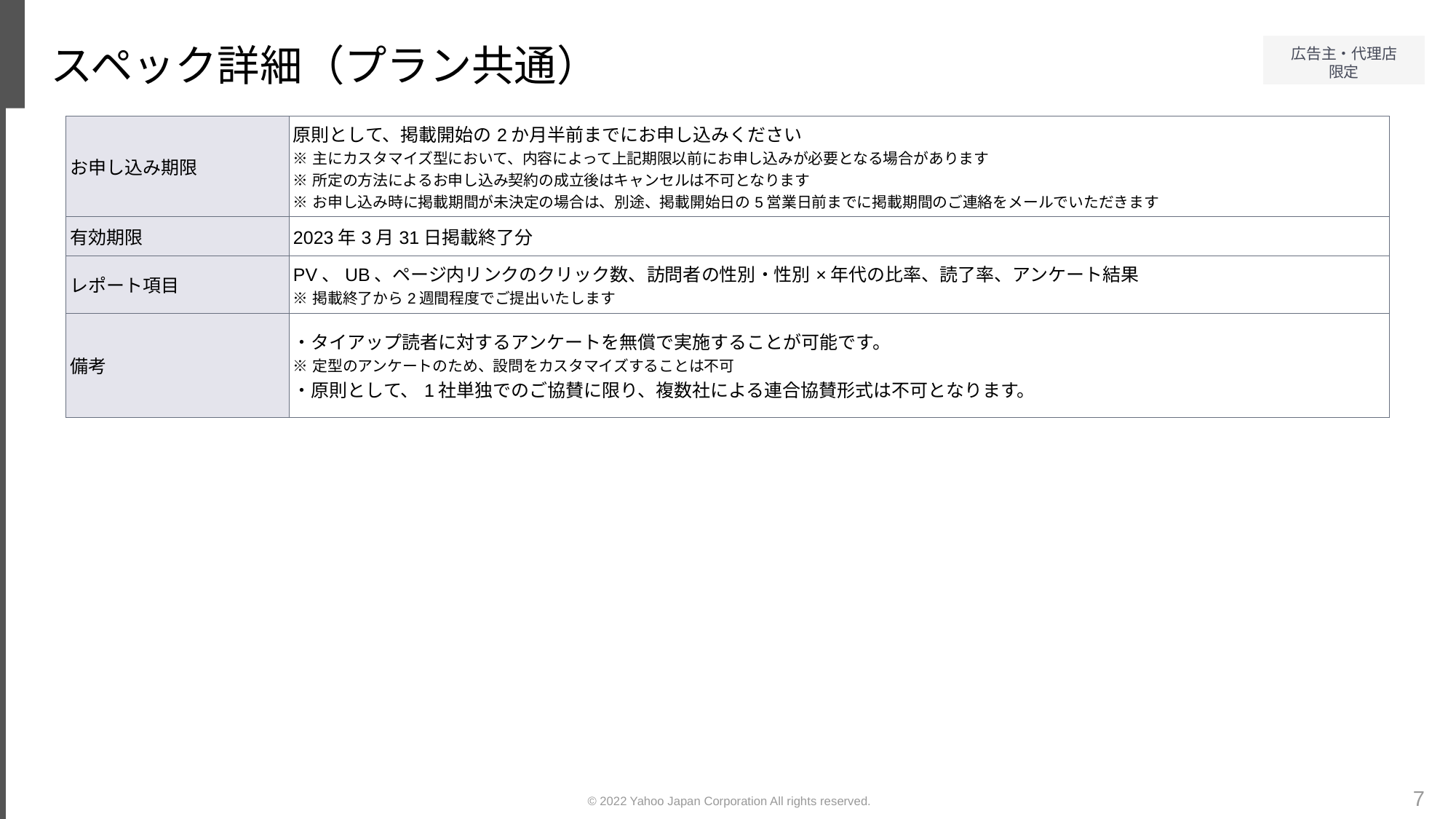

スペック詳細（プラン共通）
| お申し込み期限 | 原則として、掲載開始の2か月半前までにお申し込みください ※主にカスタマイズ型において、内容によって上記期限以前にお申し込みが必要となる場合があります ※所定の方法によるお申し込み契約の成立後はキャンセルは不可となります ※お申し込み時に掲載期間が未決定の場合は、別途、掲載開始日の5営業日前までに掲載期間のご連絡をメールでいただきます |
| --- | --- |
| 有効期限 | 2023年3月31日掲載終了分 |
| レポート項目 | PV、UB、ページ内リンクのクリック数、訪問者の性別・性別×年代の比率、読了率、アンケート結果 ※掲載終了から2週間程度でご提出いたします |
| 備考 | ・タイアップ読者に対するアンケートを無償で実施することが可能です。 ※定型のアンケートのため、設問をカスタマイズすることは不可 ・原則として、1社単独でのご協賛に限り、複数社による連合協賛形式は不可となります。 |
7